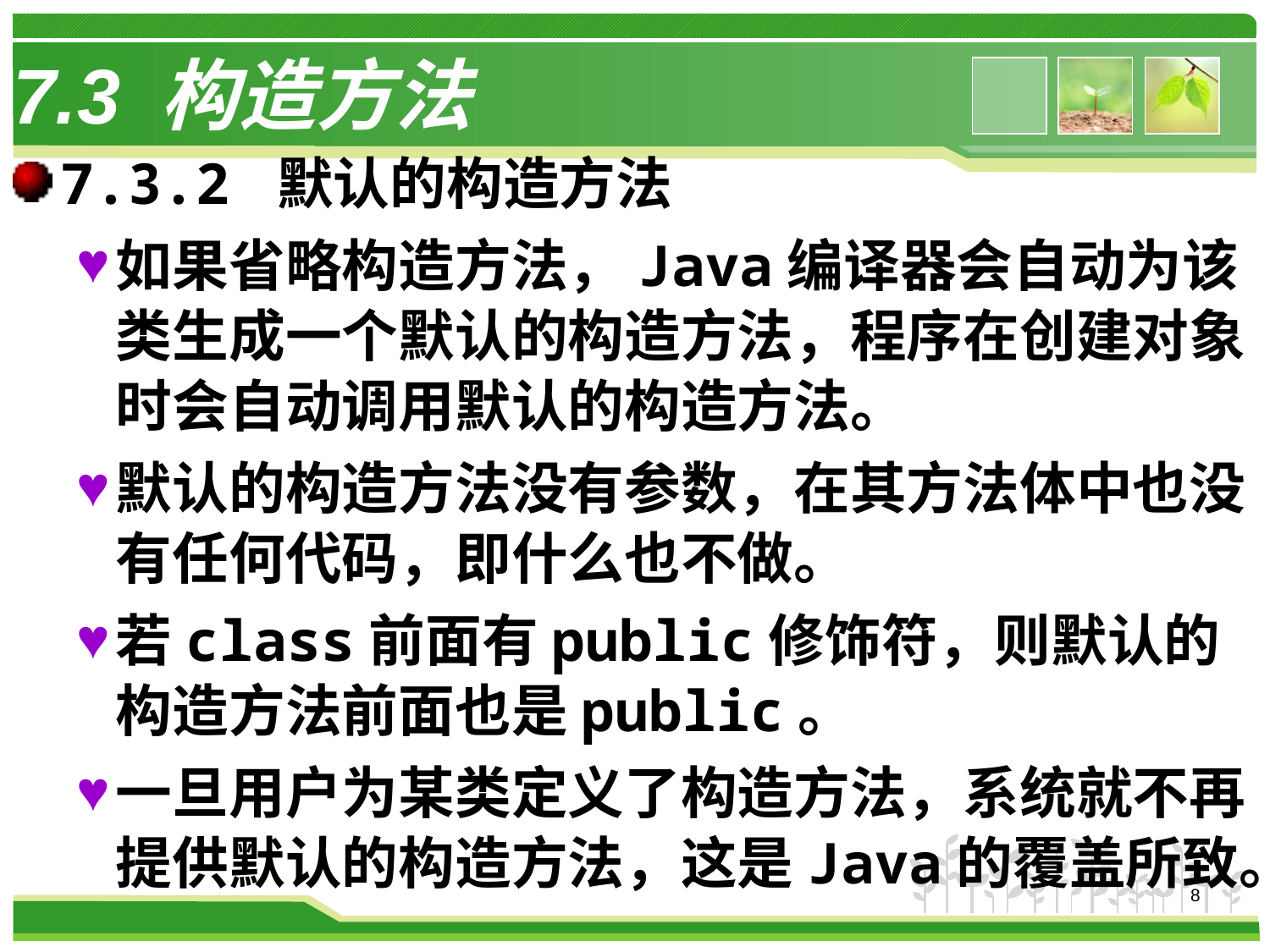

# 7.3 构造方法
7.3.2 默认的构造方法
如果省略构造方法，Java编译器会自动为该类生成一个默认的构造方法，程序在创建对象时会自动调用默认的构造方法。
默认的构造方法没有参数，在其方法体中也没有任何代码，即什么也不做。
若class前面有public修饰符，则默认的构造方法前面也是public。
一旦用户为某类定义了构造方法，系统就不再提供默认的构造方法，这是Java的覆盖所致。
8